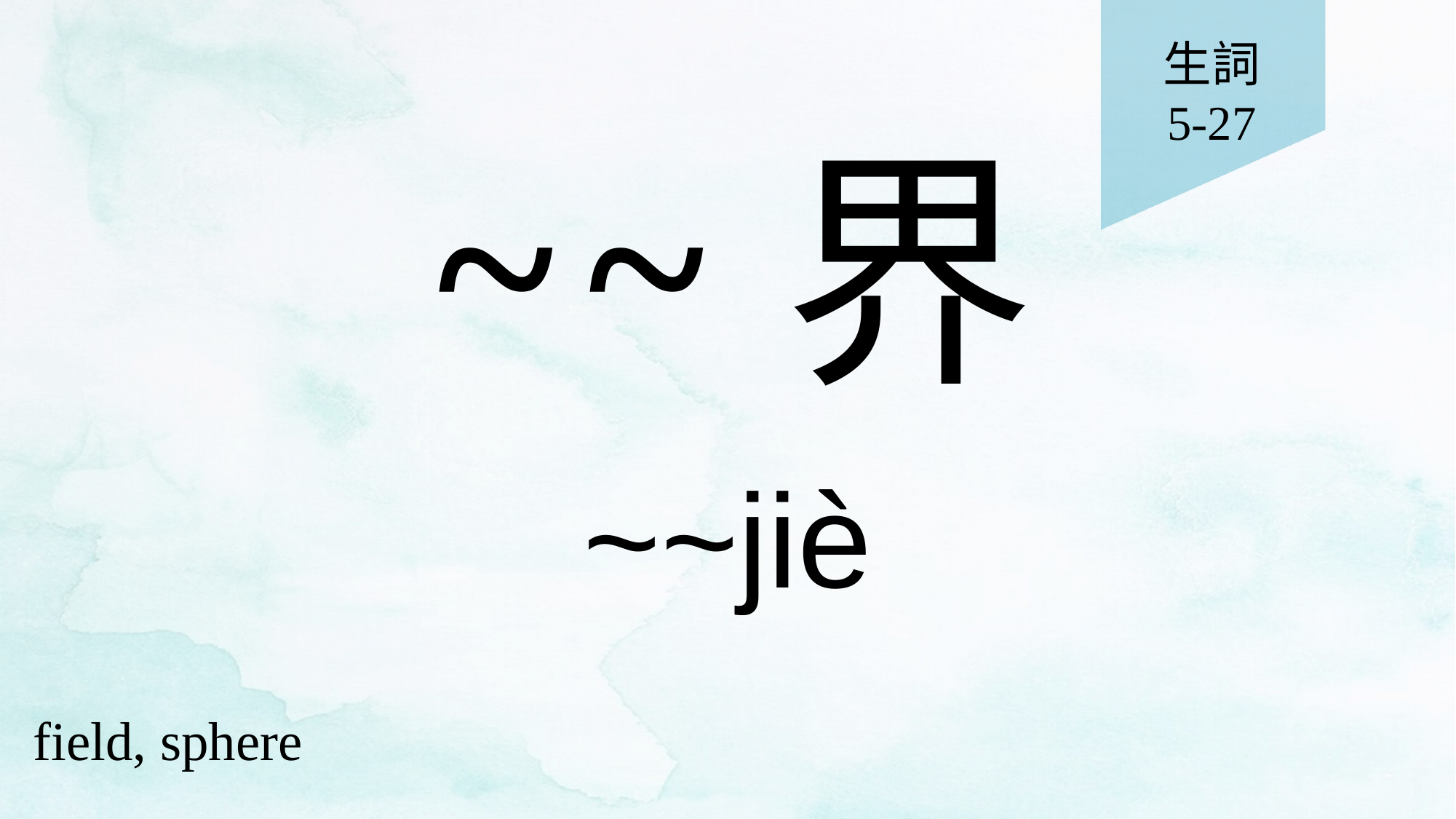

生詞
5-27
# ~~界
~~jiè
field, sphere